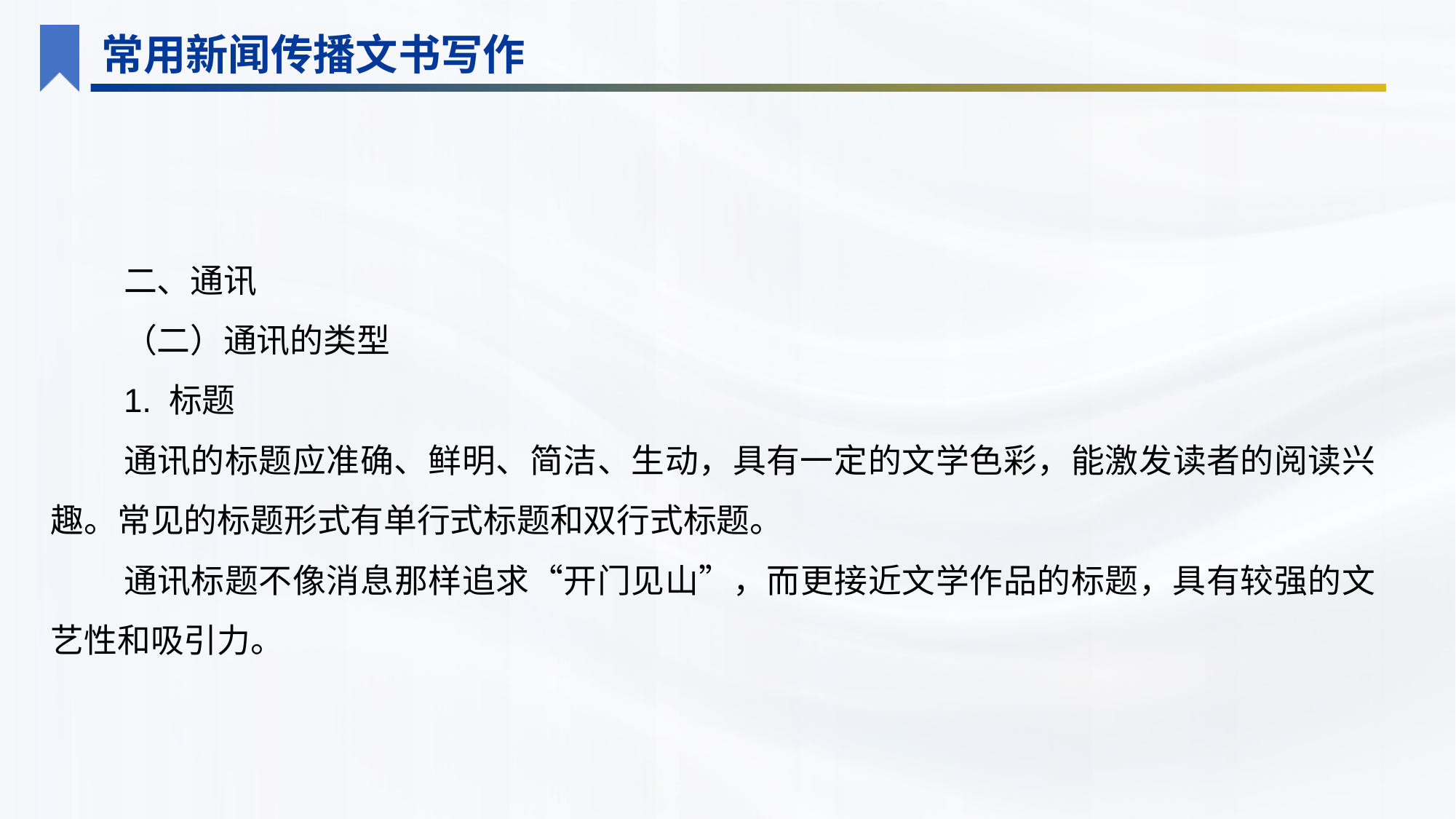

常用新闻传播文书写作
二、通讯
（二）通讯的类型
1. 标题
通讯的标题应准确、鲜明、简洁、生动，具有一定的文学色彩，能激发读者的阅读兴趣。常见的标题形式有单行式标题和双行式标题。
通讯标题不像消息那样追求“开门见山”，而更接近文学作品的标题，具有较强的文艺性和吸引力。